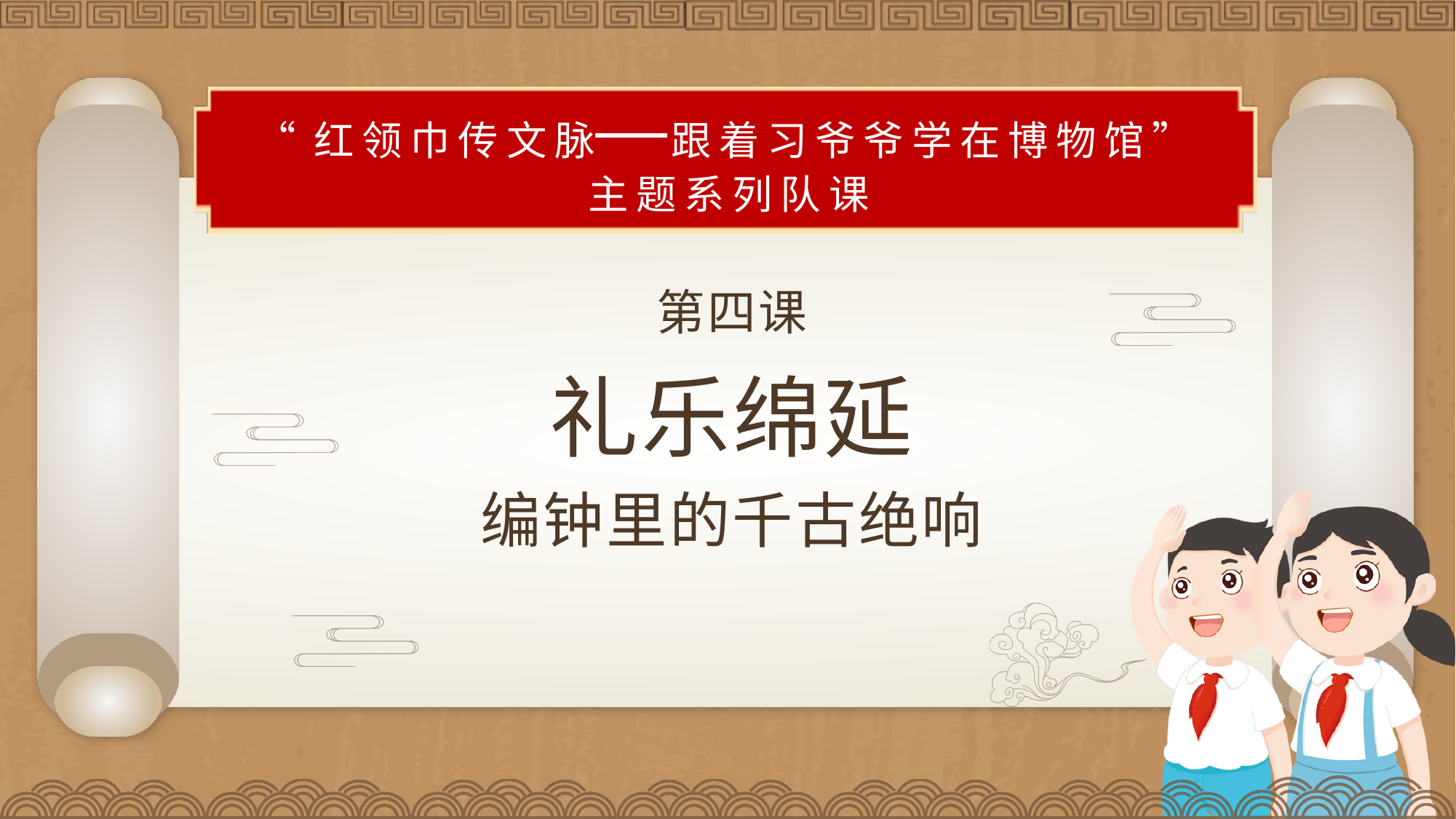

“红领巾传文脉    跟着习爷爷学在博物馆” 主题系列队课
第四课
礼乐绵延
编钟里的千古绝响